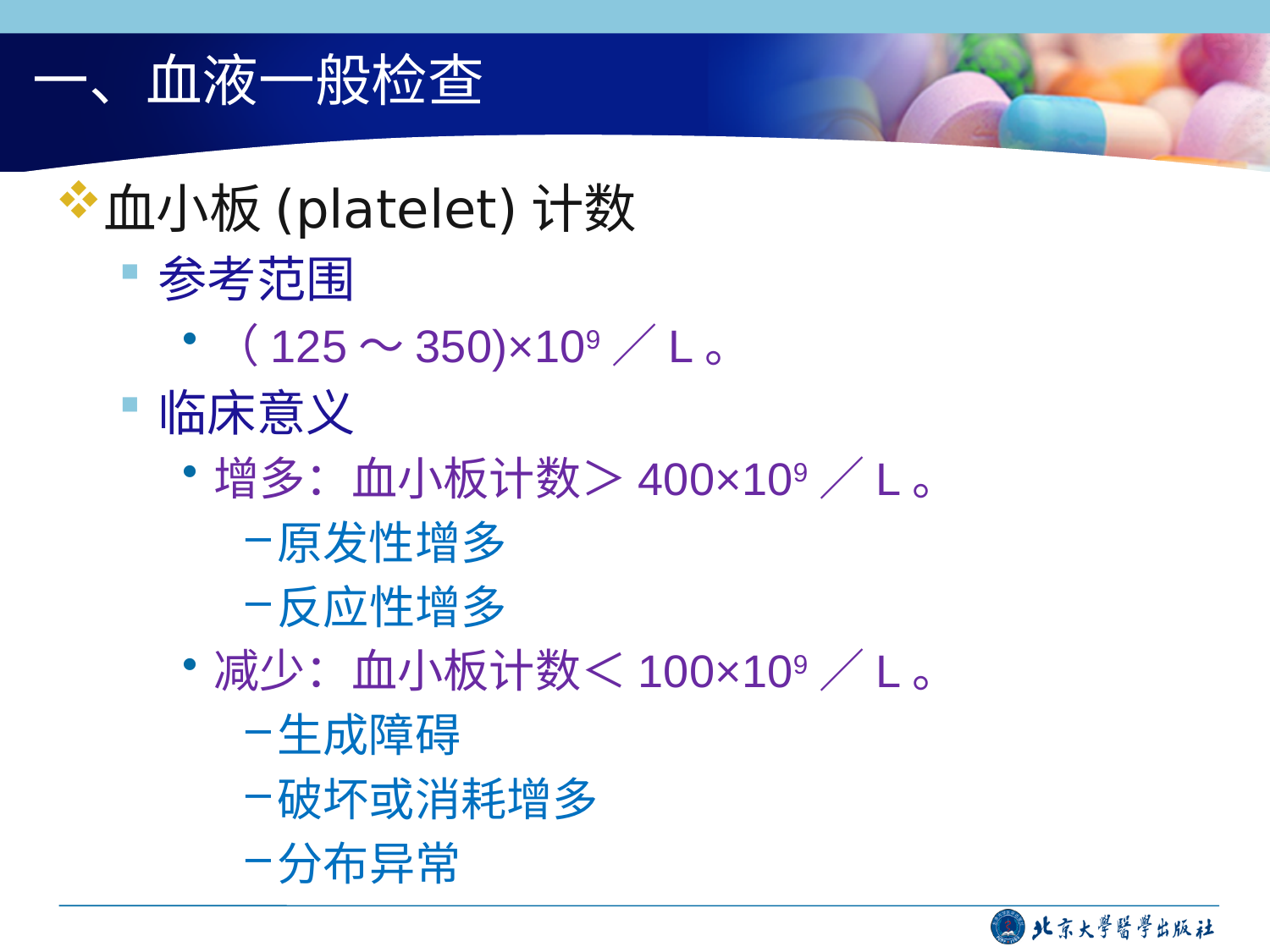

# 一、血液一般检查
血小板(platelet)计数
参考范围
（125～350)×109／L。
临床意义
增多：血小板计数＞400×109／L。
原发性增多
反应性增多
减少：血小板计数＜100×109／L。
生成障碍
破坏或消耗增多
分布异常